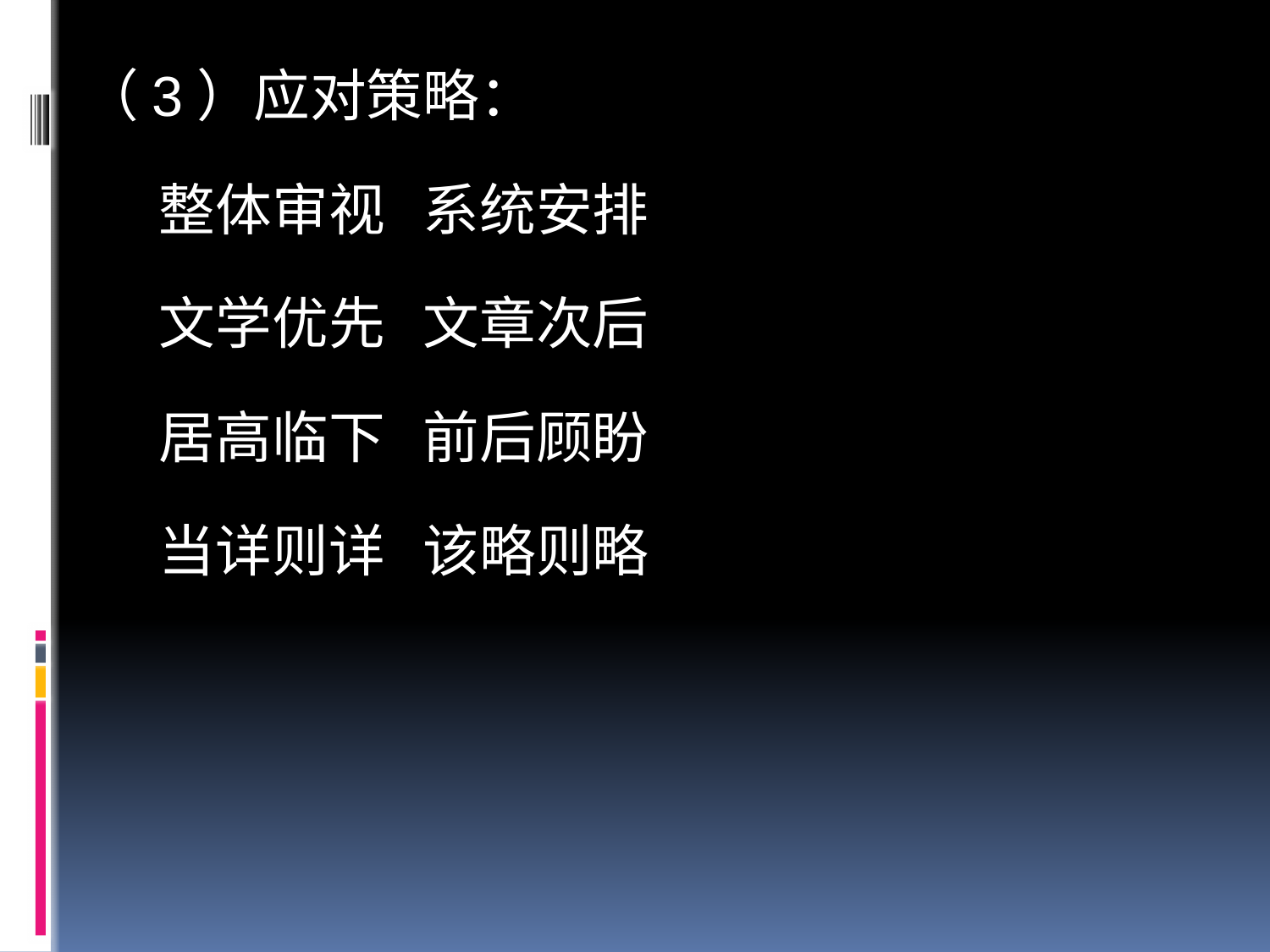

（3）应对策略：
     整体审视   系统安排
     文学优先   文章次后
     居高临下   前后顾盼
     当详则详   该略则略